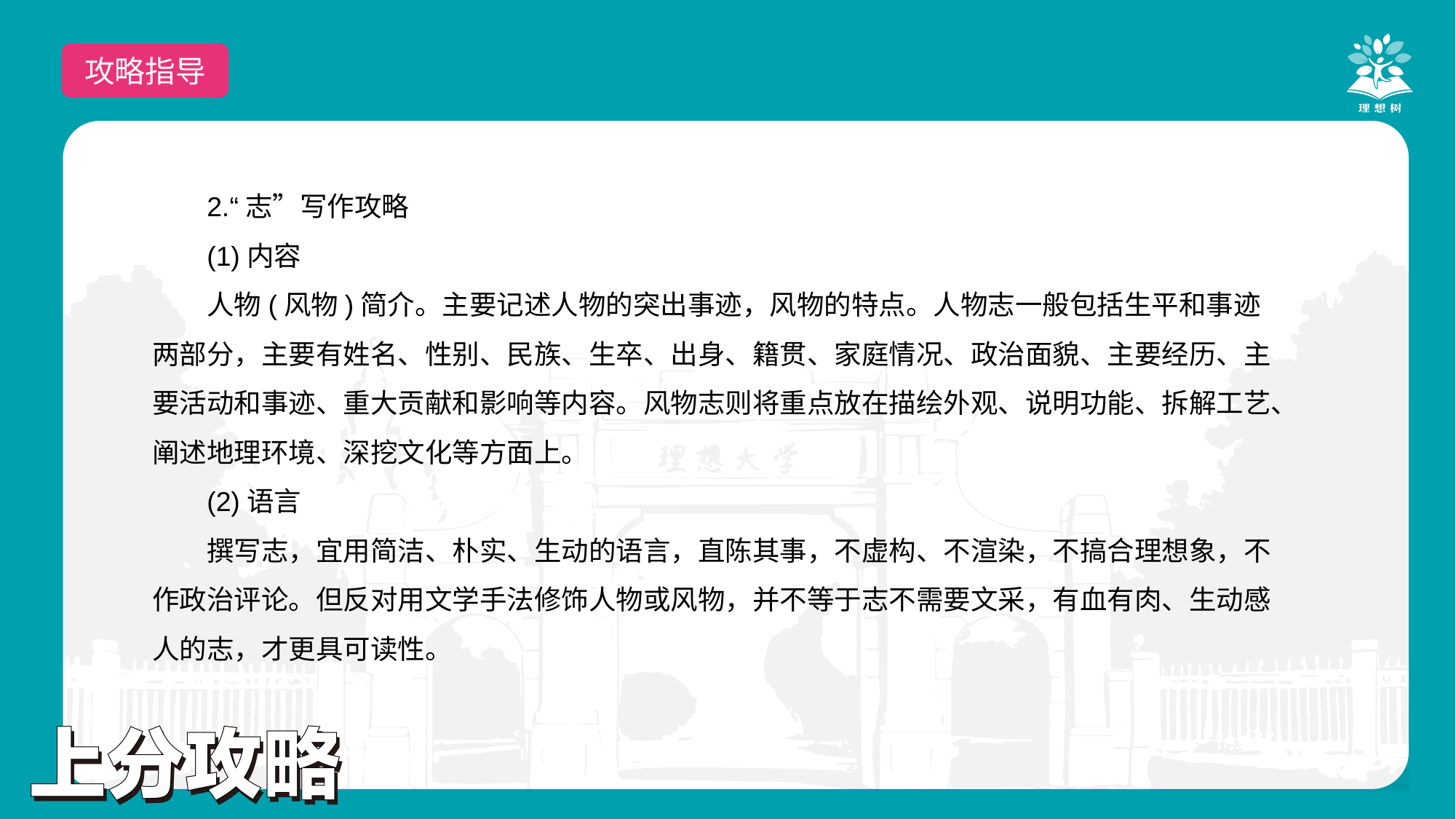

攻略指导
2.“志”写作攻略
(1)内容
人物(风物)简介。主要记述人物的突出事迹，风物的特点。人物志一般包括生平和事迹两部分，主要有姓名、性别、民族、生卒、出身、籍贯、家庭情况、政治面貌、主要经历、主要活动和事迹、重大贡献和影响等内容。风物志则将重点放在描绘外观、说明功能、拆解工艺、阐述地理环境、深挖文化等方面上。
(2)语言
撰写志，宜用简洁、朴实、生动的语言，直陈其事，不虚构、不渲染，不搞合理想象，不作政治评论。但反对用文学手法修饰人物或风物，并不等于志不需要文采，有血有肉、生动感人的志，才更具可读性。